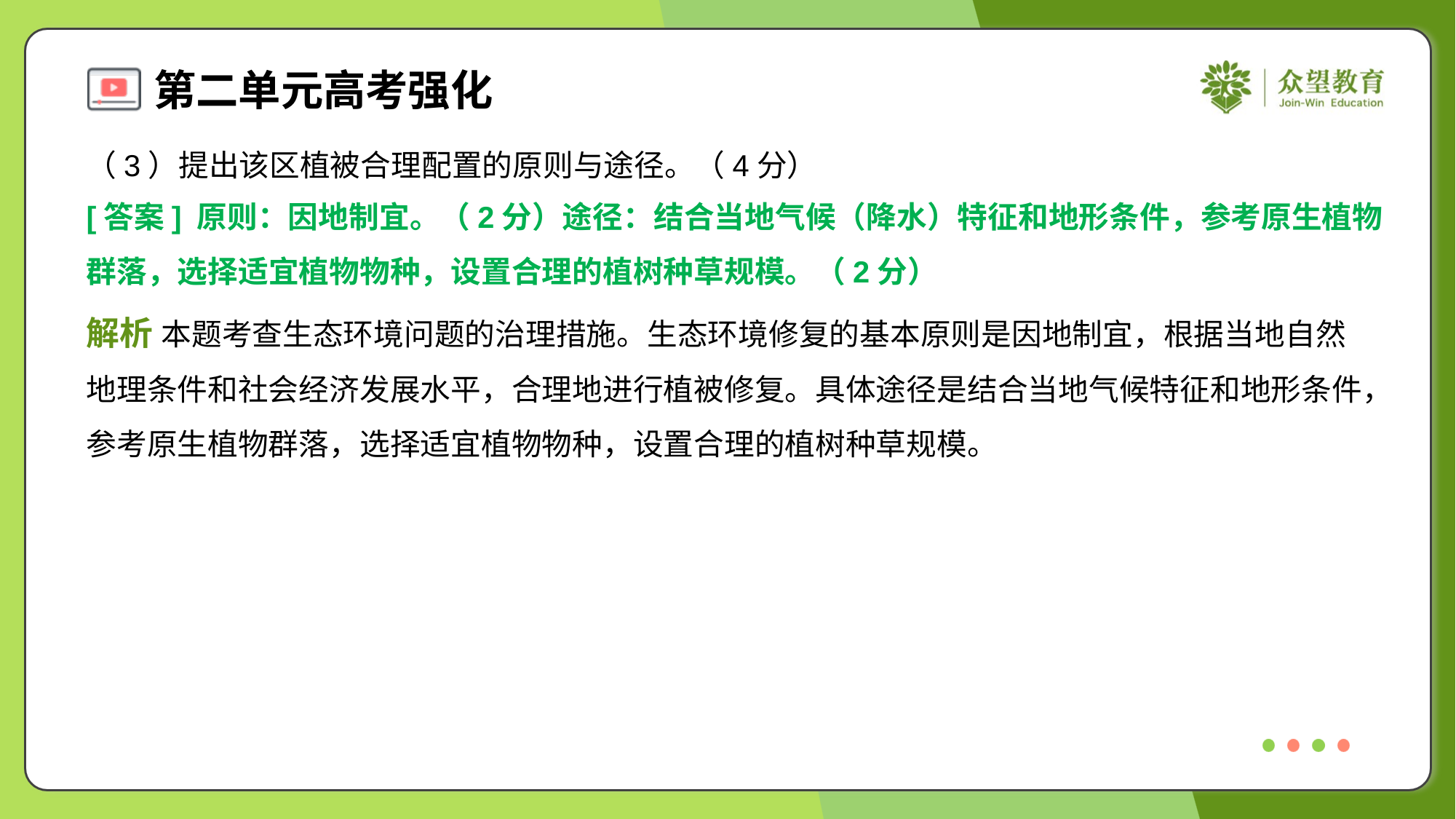

（3）提出该区植被合理配置的原则与途径。（4分）
[答案] 原则：因地制宜。（2分）途径：结合当地气候（降水）特征和地形条件，参考原生植物
群落，选择适宜植物物种，设置合理的植树种草规模。（2分）
解析 本题考查生态环境问题的治理措施。生态环境修复的基本原则是因地制宜，根据当地自然
地理条件和社会经济发展水平，合理地进行植被修复。具体途径是结合当地气候特征和地形条件，
参考原生植物群落，选择适宜植物物种，设置合理的植树种草规模。